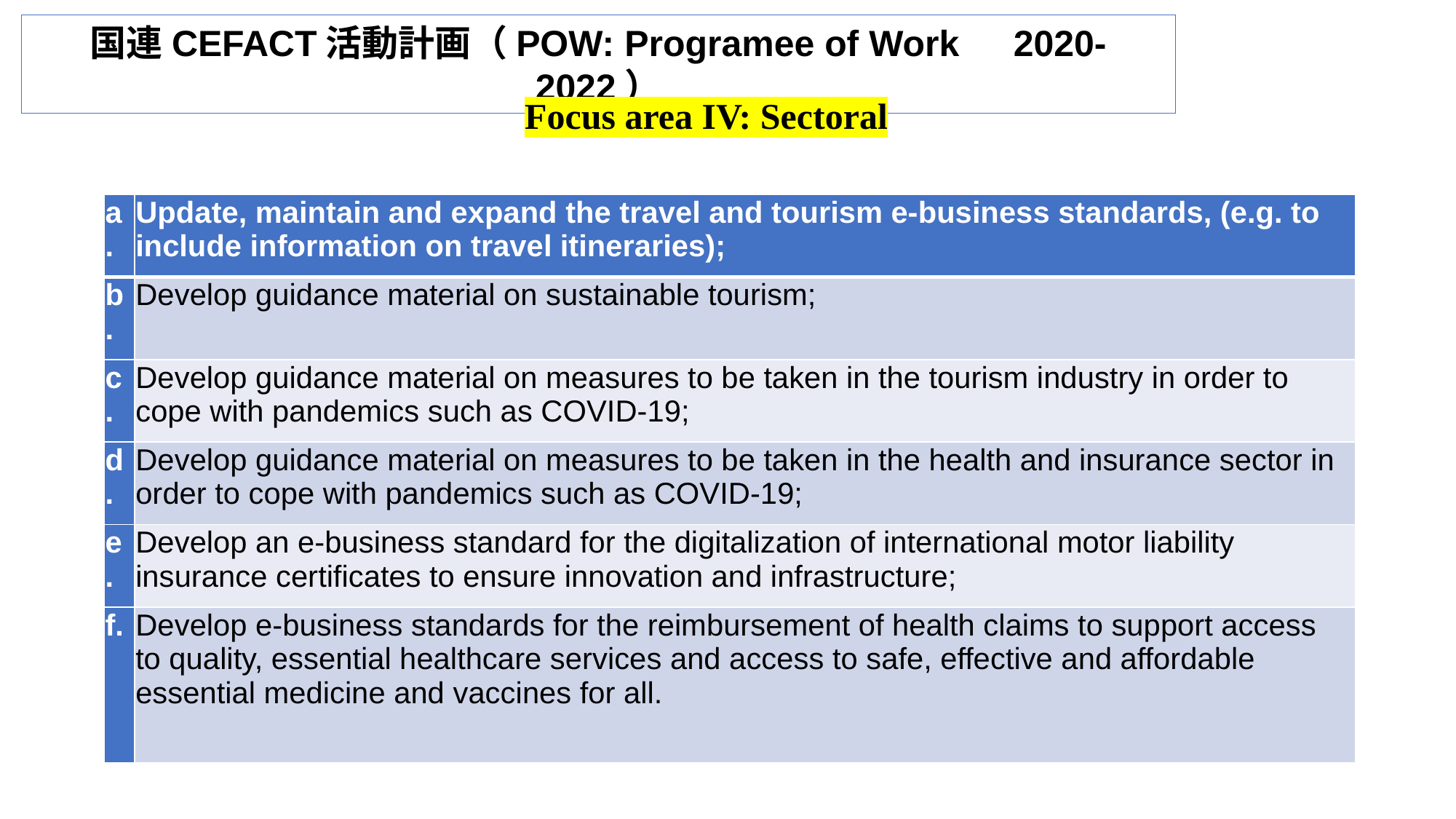

国連CEFACT活動計画（POW: Programee of Work　2020-2022）
Focus area IV: Sectoral
| a. | Update, maintain and expand the travel and tourism e-business standards, (e.g. to include information on travel itineraries); |
| --- | --- |
| b. | Develop guidance material on sustainable tourism; |
| c. | Develop guidance material on measures to be taken in the tourism industry in order to cope with pandemics such as COVID-19; |
| d. | Develop guidance material on measures to be taken in the health and insurance sector in order to cope with pandemics such as COVID-19; |
| e. | Develop an e-business standard for the digitalization of international motor liability insurance certificates to ensure innovation and infrastructure; |
| f. | Develop e-business standards for the reimbursement of health claims to support access to quality, essential healthcare services and access to safe, effective and affordable essential medicine and vaccines for all. |